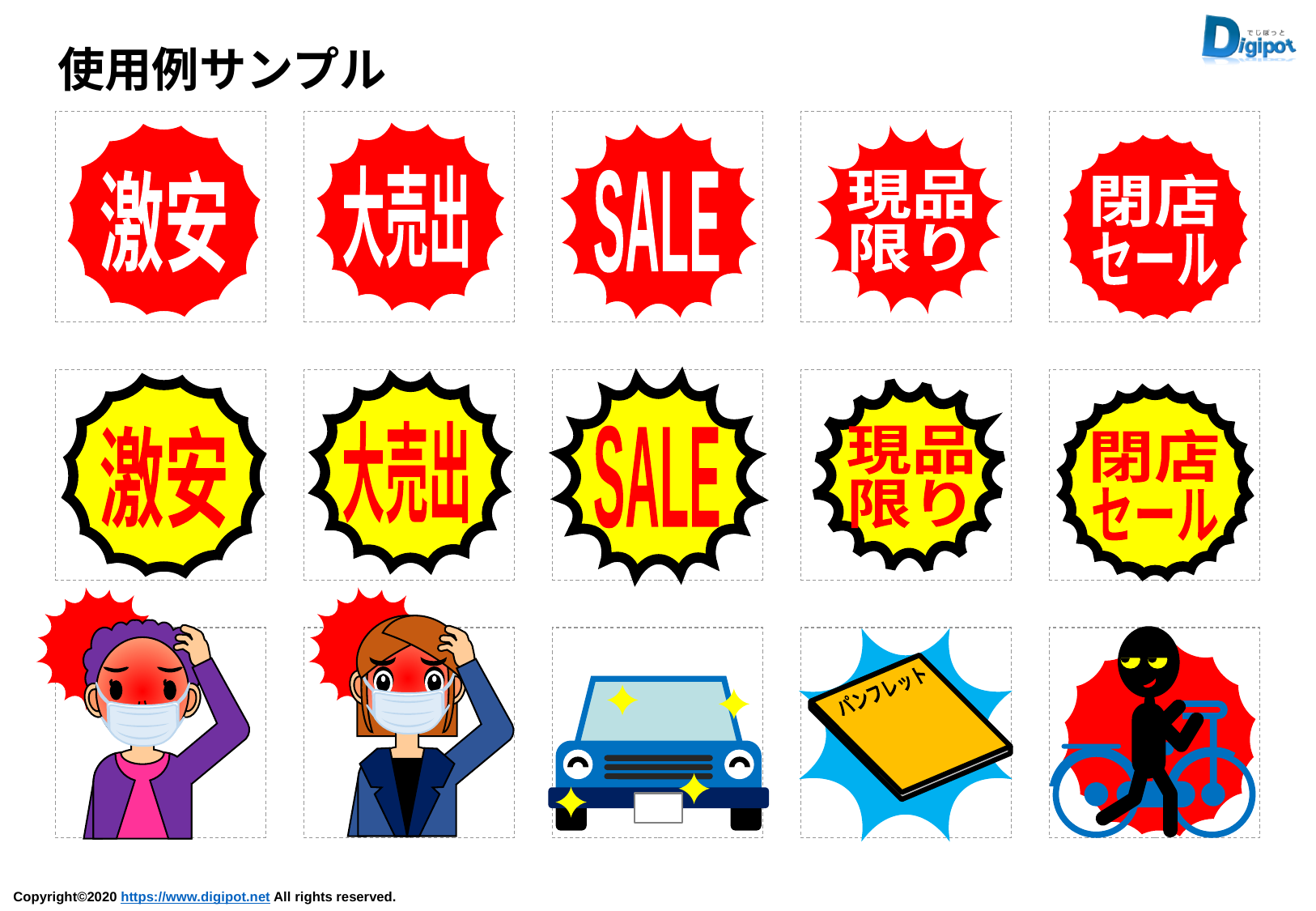

使用例サンプル

大売出
激安
SALE
現品
限り
閉店
セール

大売出
激安
SALE
現品
限り
閉店
セール

パンフレット